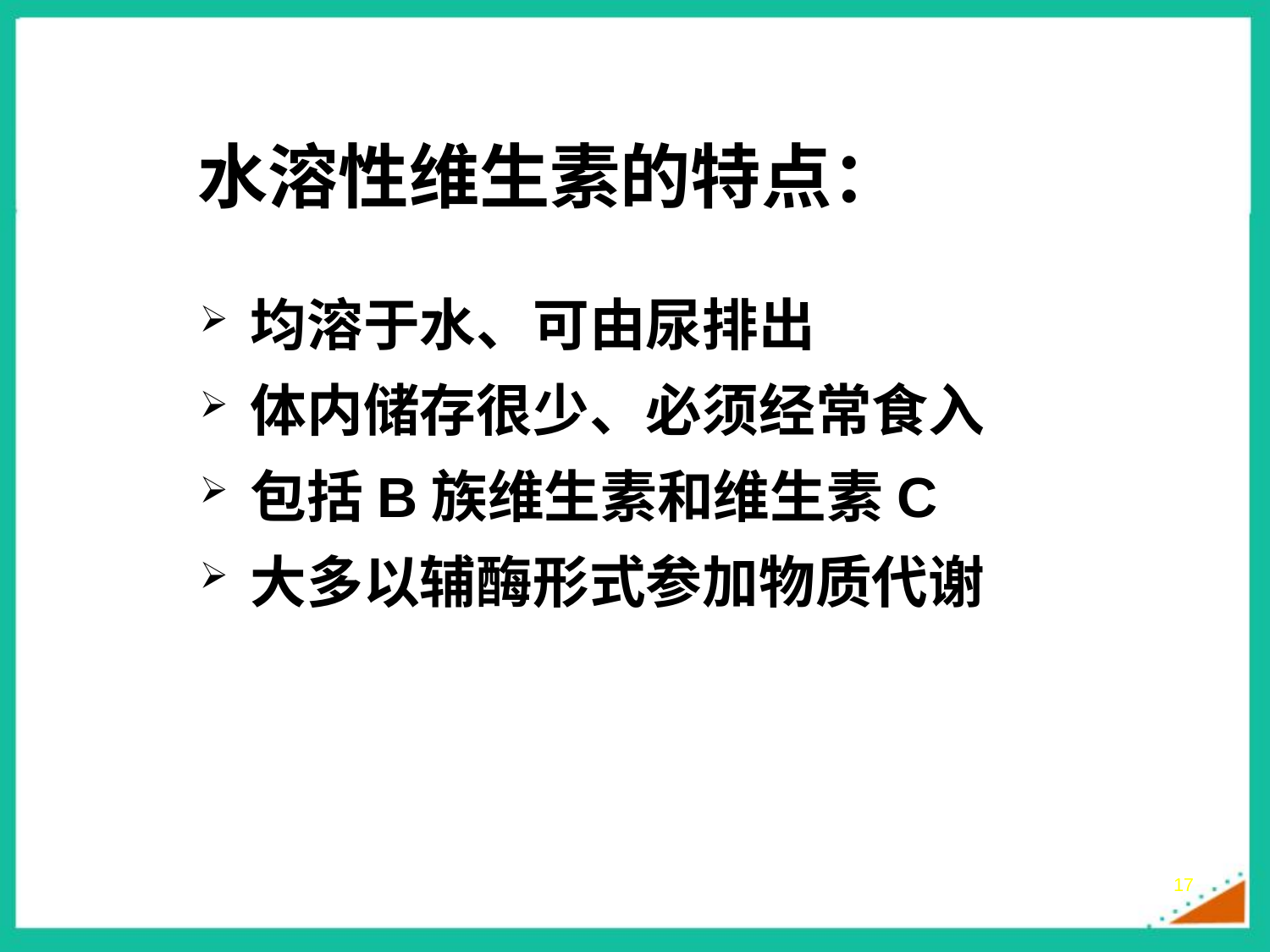

水溶性维生素的特点：
均溶于水、可由尿排出
体内储存很少、必须经常食入
包括B族维生素和维生素C
大多以辅酶形式参加物质代谢
17